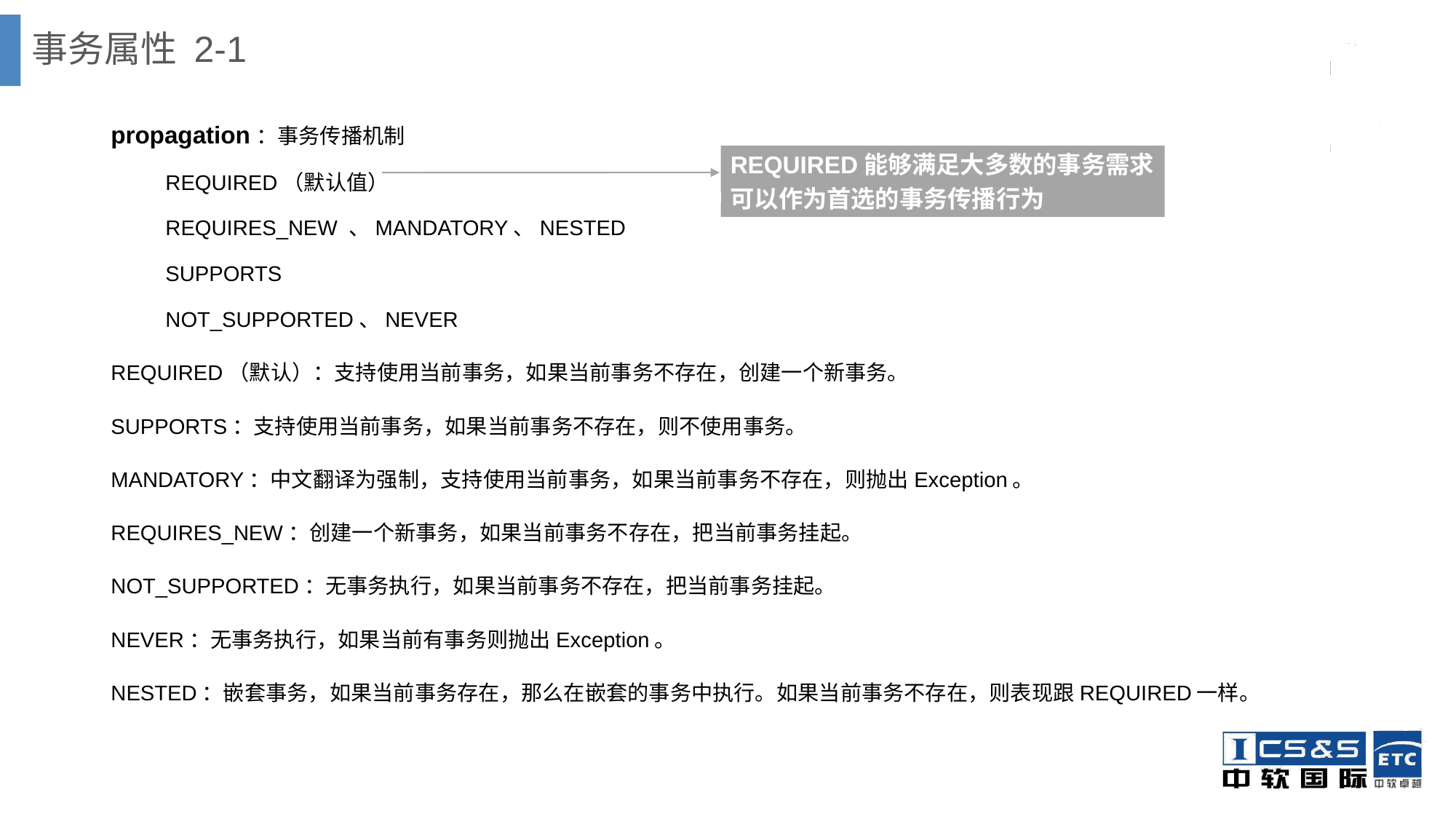

# 事务属性 2-1
propagation：事务传播机制
REQUIRED（默认值）
REQUIRES_NEW 、MANDATORY、NESTED
SUPPORTS
NOT_SUPPORTED、NEVER
REQUIRED（默认）：支持使用当前事务，如果当前事务不存在，创建一个新事务。
SUPPORTS：支持使用当前事务，如果当前事务不存在，则不使用事务。
MANDATORY：中文翻译为强制，支持使用当前事务，如果当前事务不存在，则抛出Exception。
REQUIRES_NEW：创建一个新事务，如果当前事务不存在，把当前事务挂起。
NOT_SUPPORTED：无事务执行，如果当前事务不存在，把当前事务挂起。
NEVER：无事务执行，如果当前有事务则抛出Exception。
NESTED：嵌套事务，如果当前事务存在，那么在嵌套的事务中执行。如果当前事务不存在，则表现跟REQUIRED一样。
REQUIRED能够满足大多数的事务需求
可以作为首选的事务传播行为